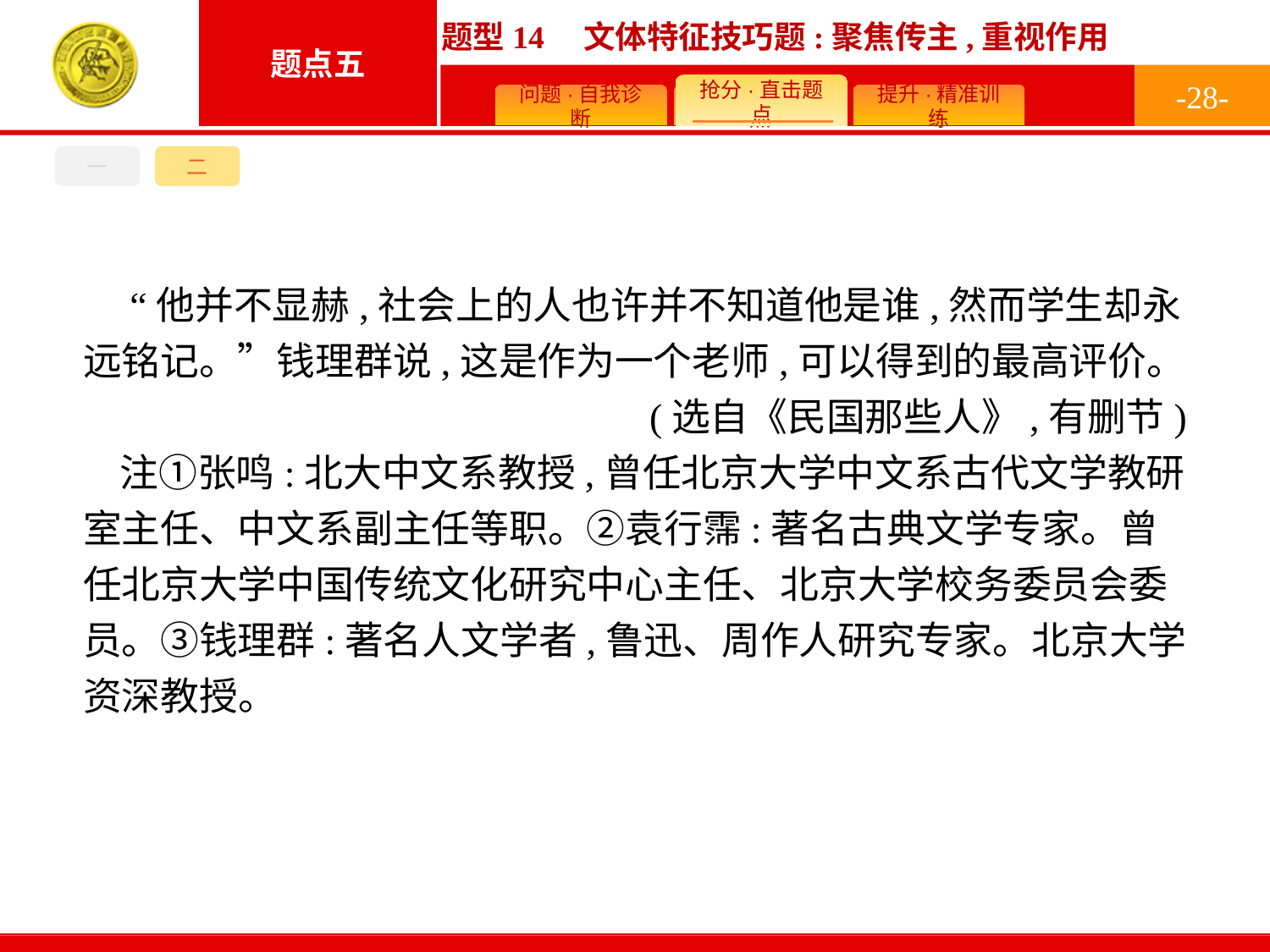

-28-
一
二
 “他并不显赫,社会上的人也许并不知道他是谁,然而学生却永远铭记。”钱理群说,这是作为一个老师,可以得到的最高评价。
(选自《民国那些人》,有删节)
注①张鸣:北大中文系教授,曾任北京大学中文系古代文学教研室主任、中文系副主任等职。②袁行霈:著名古典文学专家。曾任北京大学中国传统文化研究中心主任、北京大学校务委员会委员。③钱理群:著名人文学者,鲁迅、周作人研究专家。北京大学资深教授。